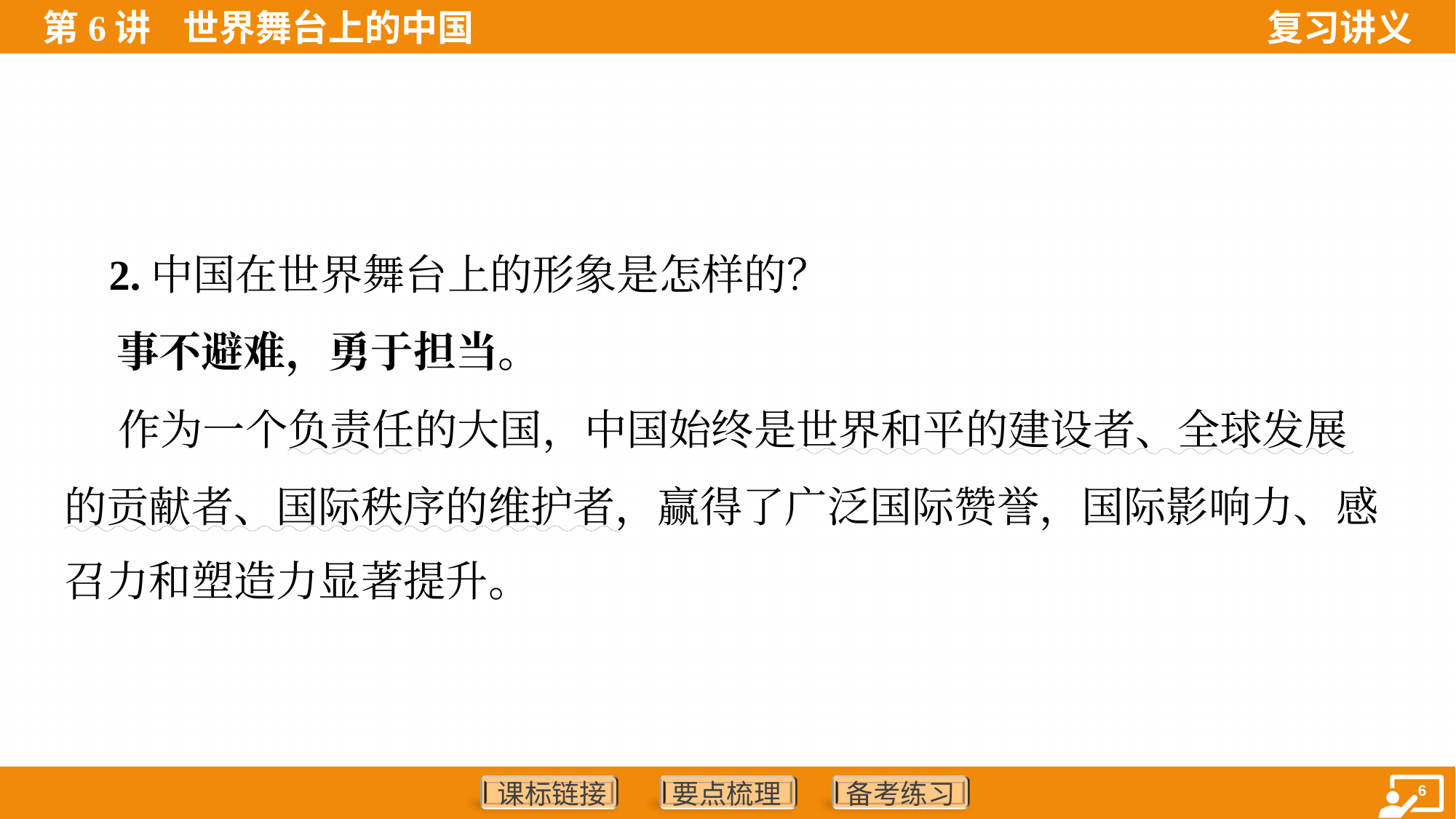

2.中国在世界舞台上的形象是怎样的？
    事不避难，勇于担当。
    作为一个负责任的大国，中国始终是世界和平的建设者、全球发展
的贡献者、国际秩序的维护者，赢得了广泛国际赞誉，国际影响力、感
召力和塑造力显著提升。